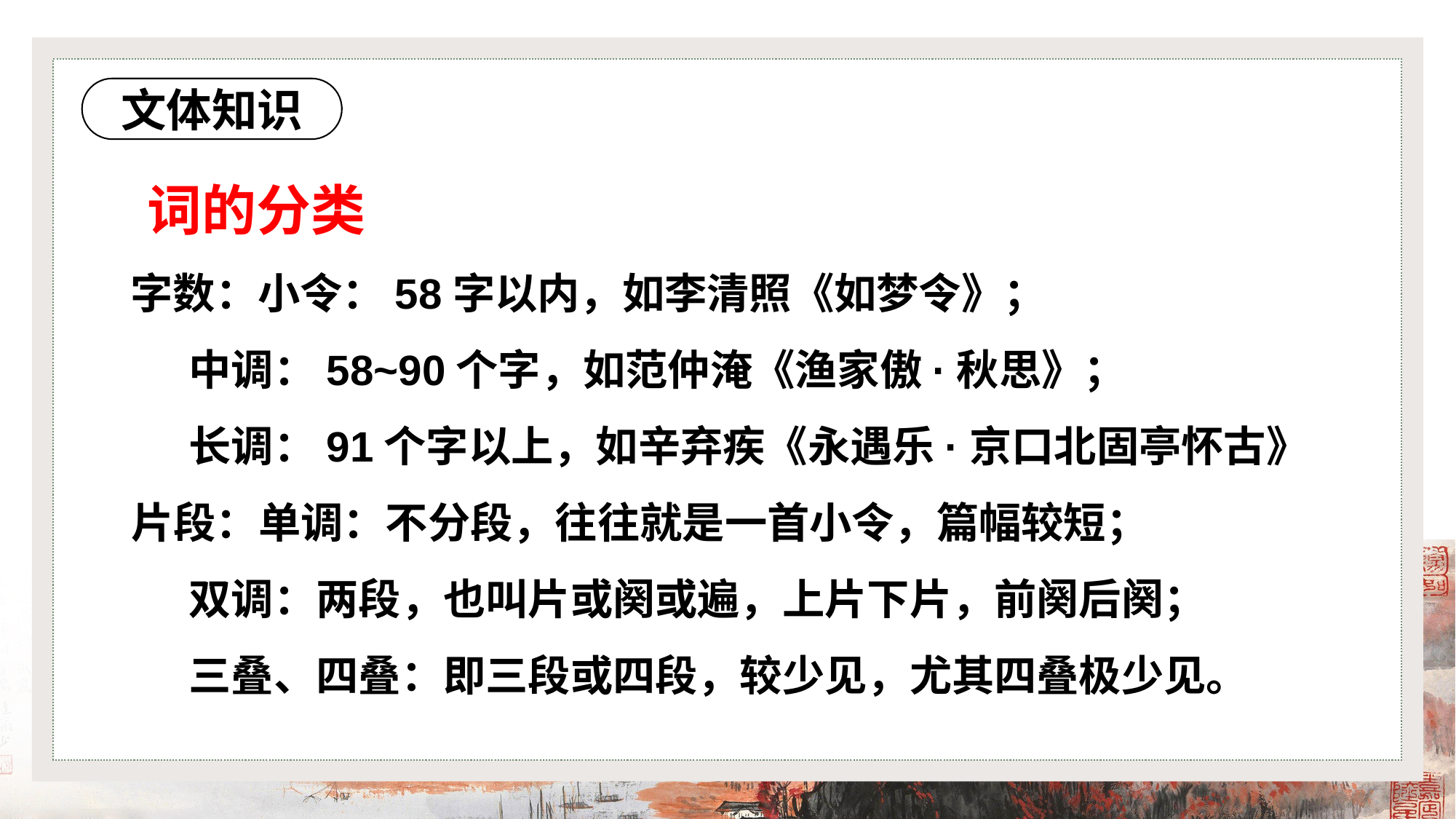

文体知识

词的分类
    字数：小令：58字以内，如李清照《如梦令》；
          中调：58~90个字，如范仲淹《渔家傲·秋思》；
          长调：91个字以上，如辛弃疾《永遇乐·京口北固亭怀古》
    片段：单调：不分段，往往就是一首小令，篇幅较短；
          双调：两段，也叫片或阕或遍，上片下片，前阕后阕；
          三叠、四叠：即三段或四段，较少见，尤其四叠极少见。